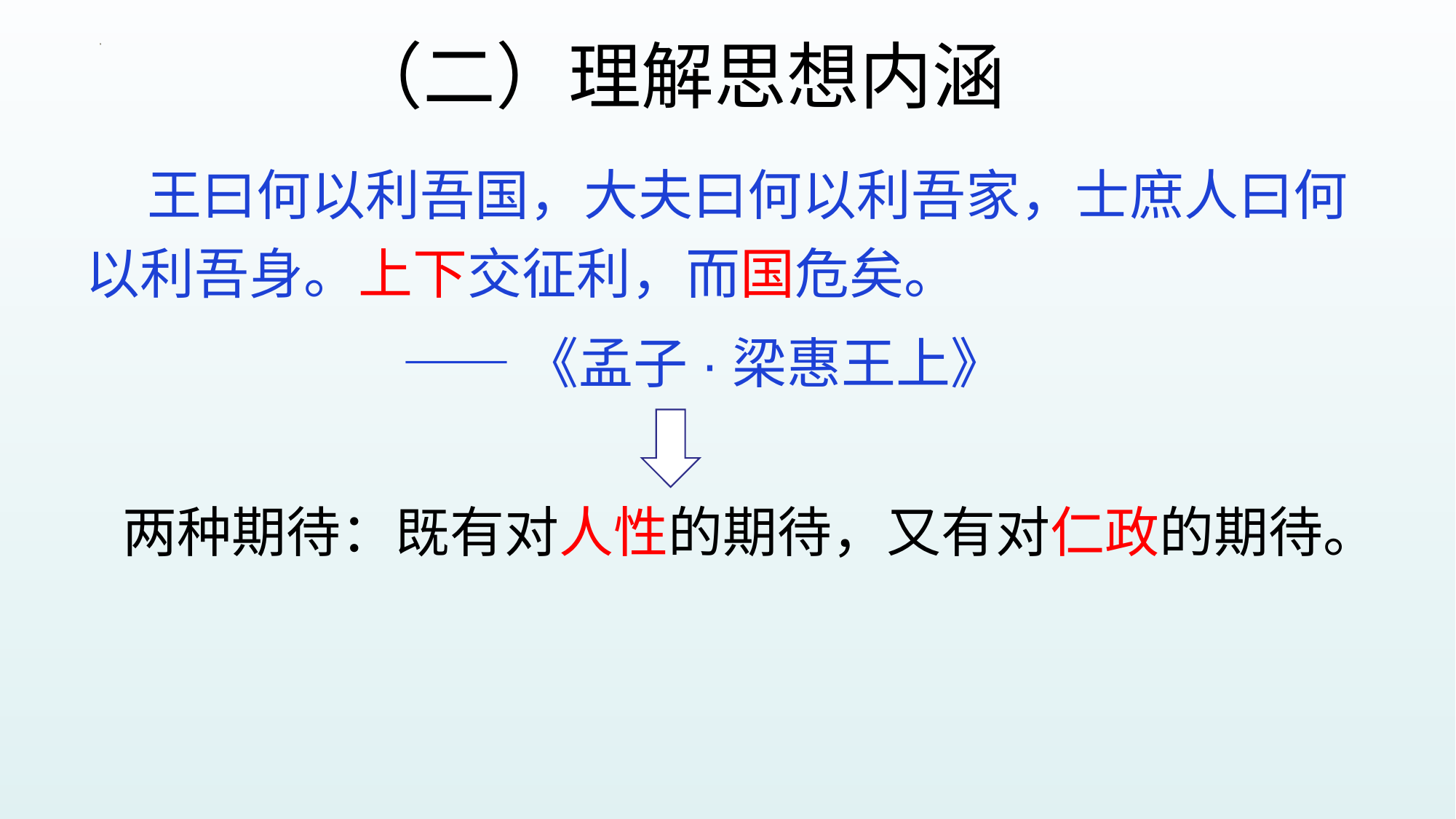

# （二）理解思想内涵
    王曰何以利吾国，大夫曰何以利吾家，士庶人曰何以利吾身。上下交征利，而国危矣。
                          ——《孟子·梁惠王上》

  两种期待：既有对人性的期待，又有对仁政的期待。